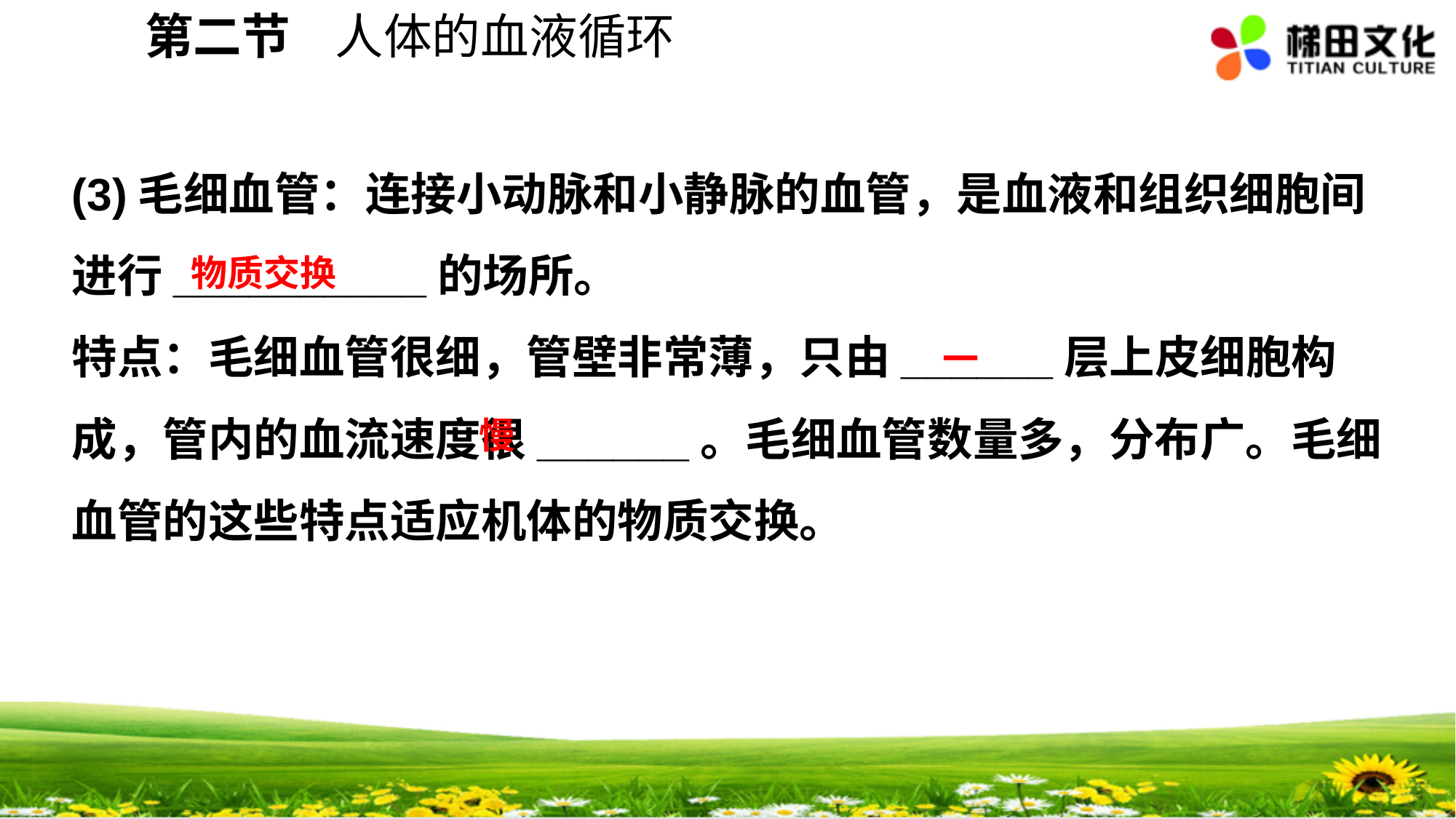

第二节    人体的血液循环
(3)毛细血管：连接小动脉和小静脉的血管，是血液和组织细胞间进行__________的场所。
特点：毛细血管很细，管壁非常薄，只由______层上皮细胞构成，管内的血流速度很______。毛细血管数量多，分布广。毛细血管的这些特点适应机体的物质交换。
物质交换
一
慢